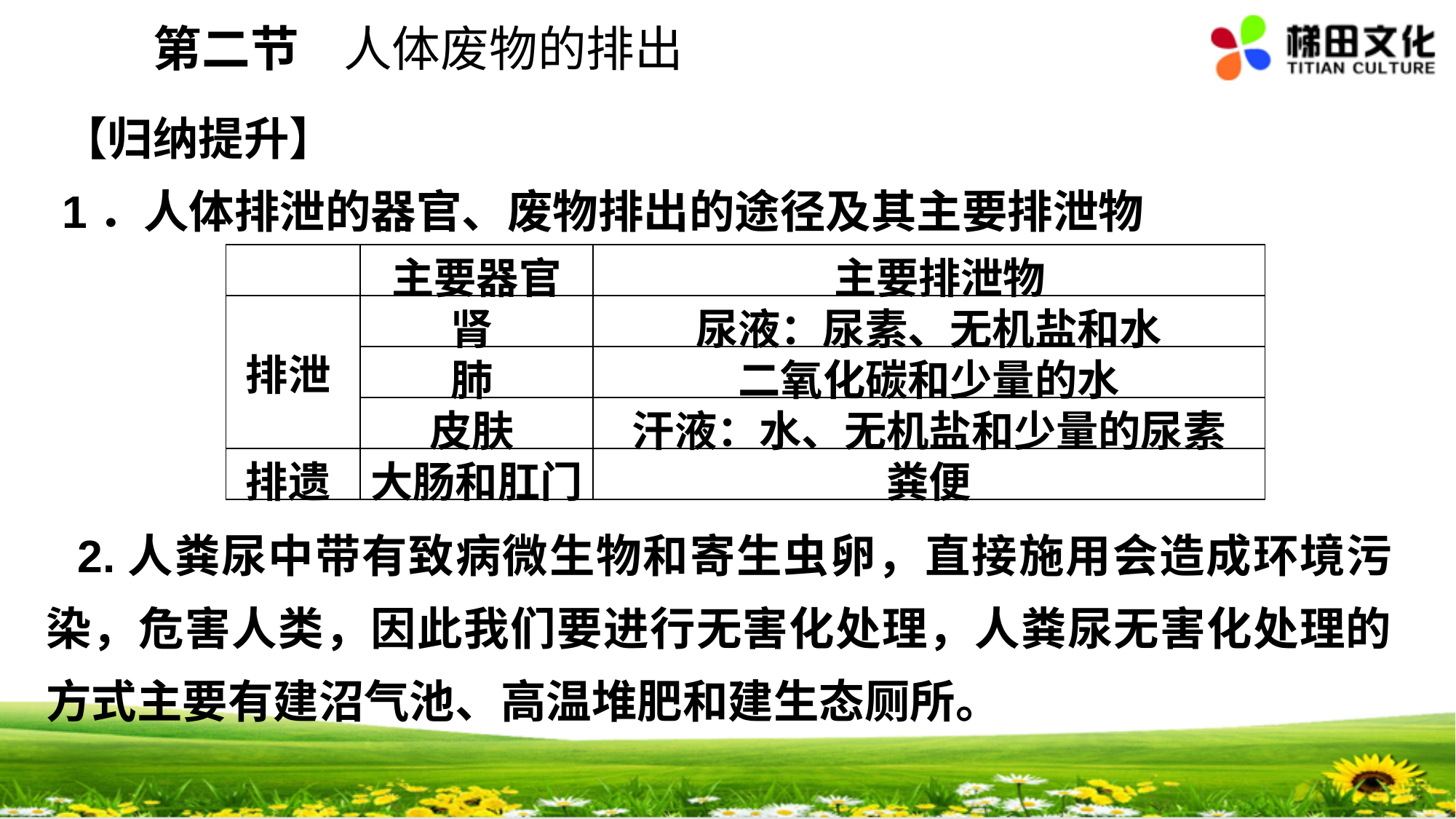

第二节    人体废物的排出
【归纳提升】
1．人体排泄的器官、废物排出的途径及其主要排泄物
|  | 主要器官 | 主要排泄物 |
| --- | --- | --- |
| 排泄 | 肾 | 尿液：尿素、无机盐和水 |
|  | 肺 | 二氧化碳和少量的水 |
|  | 皮肤 | 汗液：水、无机盐和少量的尿素 |
| 排遗 | 大肠和肛门 | 粪便 |
2.人粪尿中带有致病微生物和寄生虫卵，直接施用会造成环境污染，危害人类，因此我们要进行无害化处理，人粪尿无害化处理的方式主要有建沼气池、高温堆肥和建生态厕所。